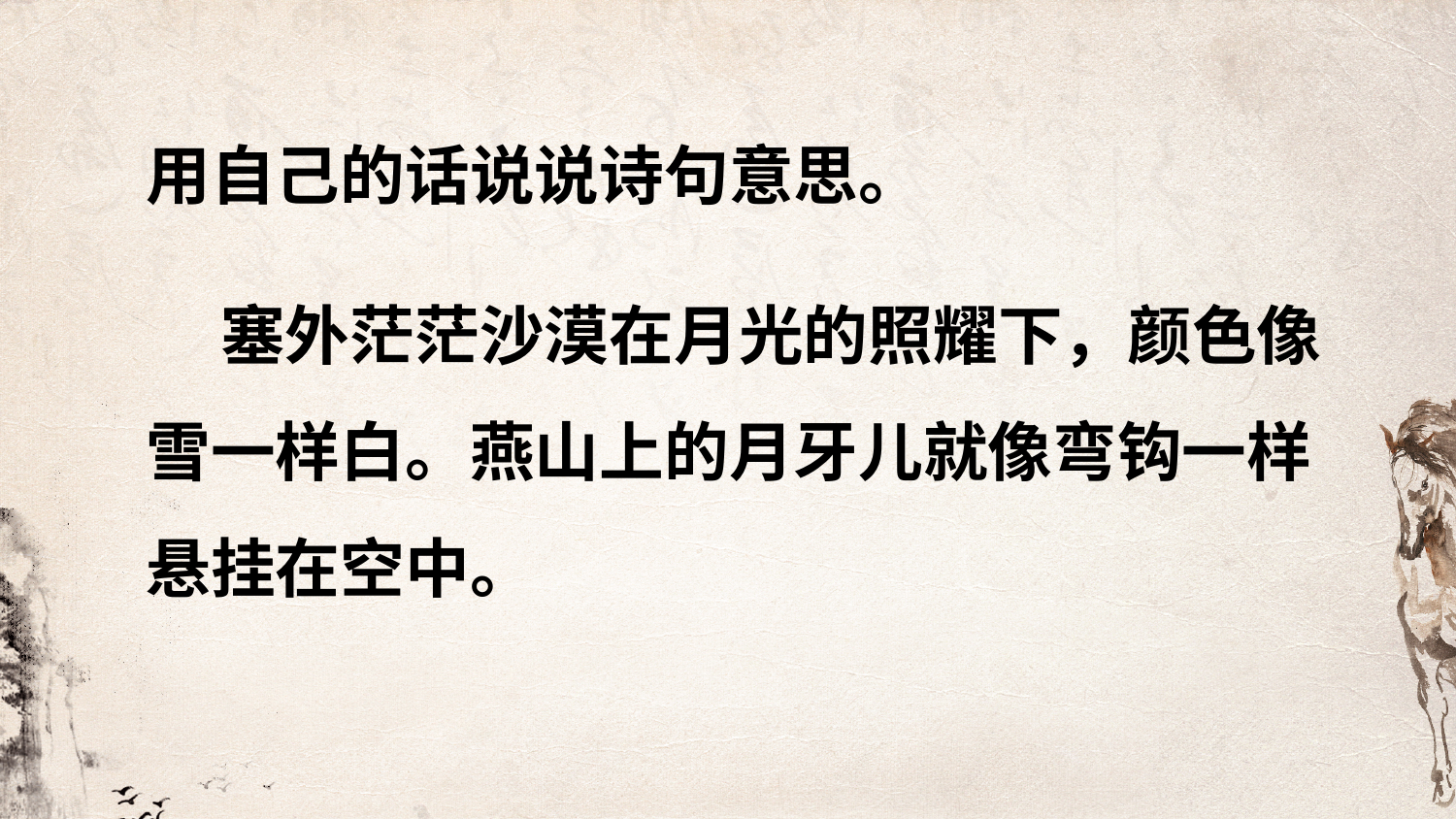

用自己的话说说诗句意思。
    塞外茫茫沙漠在月光的照耀下，颜色像雪一样白。燕山上的月牙儿就像弯钩一样悬挂在空中。